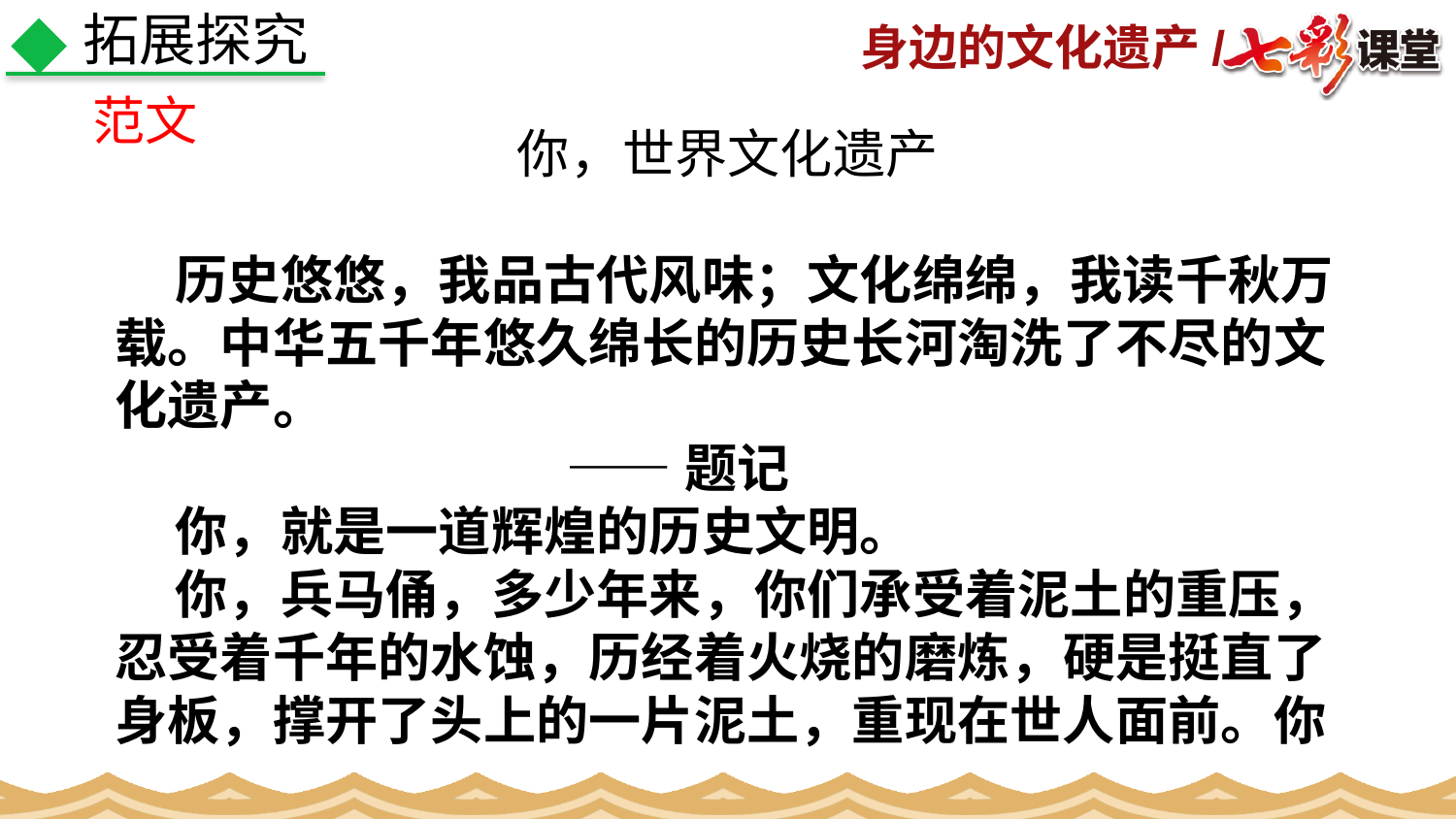

拓展探究

范文
你，世界文化遗产

    历史悠悠，我品古代风味；文化绵绵，我读千秋万载。中华五千年悠久绵长的历史长河淘洗了不尽的文化遗产。
                                      ——题记
    你，就是一道辉煌的历史文明。
    你，兵马俑，多少年来，你们承受着泥土的重压，忍受着千年的水蚀，历经着火烧的磨炼，硬是挺直了身板，撑开了头上的一片泥土，重现在世人面前。你